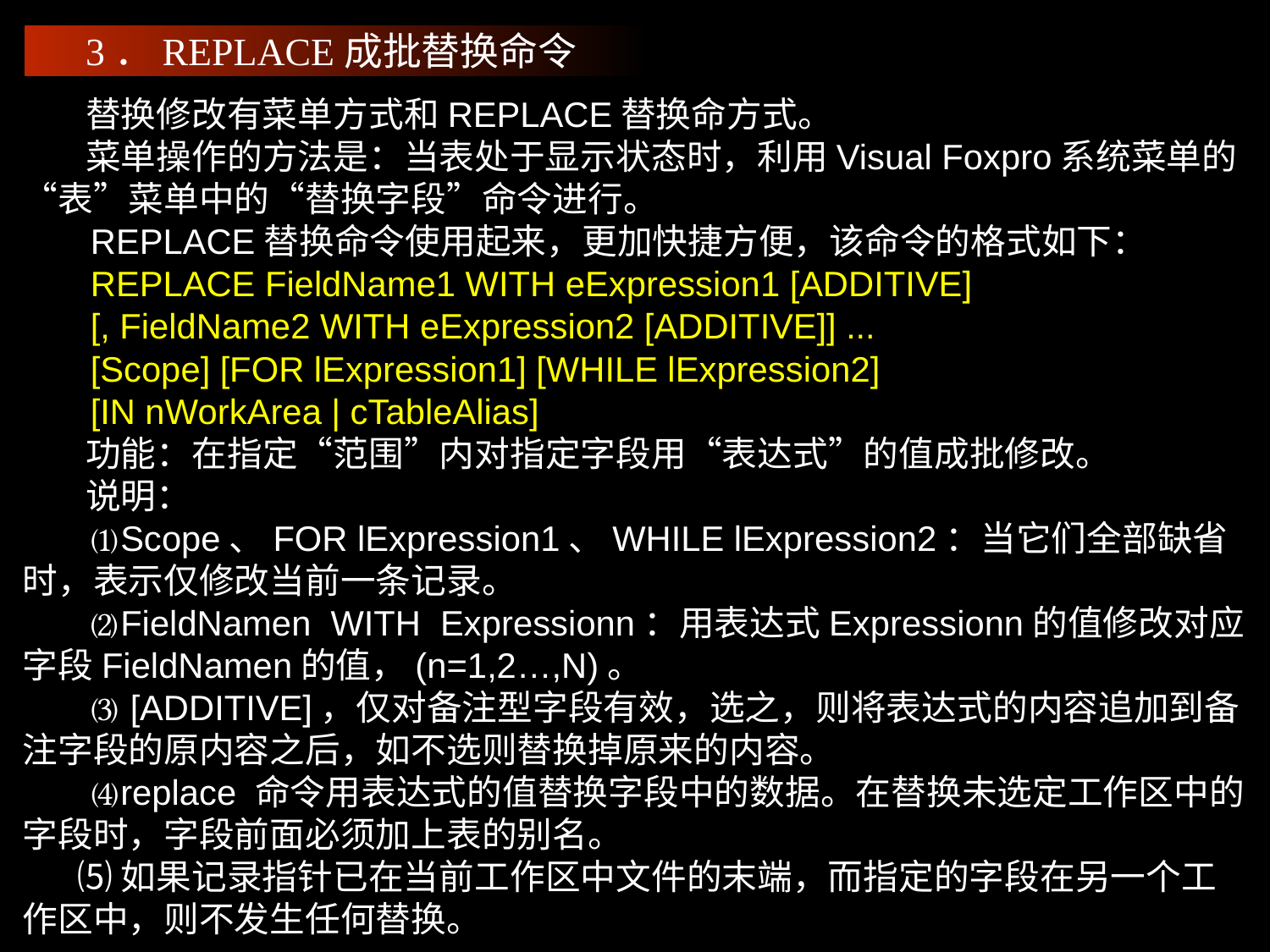

3．REPLACE成批替换命令
       替换修改有菜单方式和REPLACE替换命方式。
       菜单操作的方法是：当表处于显示状态时，利用Visual Foxpro系统菜单的“表”菜单中的“替换字段”命令进行。
       REPLACE替换命令使用起来，更加快捷方便，该命令的格式如下：
       REPLACE FieldName1 WITH eExpression1 [ADDITIVE]
       [, FieldName2 WITH eExpression2 [ADDITIVE]] ...
       [Scope] [FOR lExpression1] [WHILE lExpression2]
       [IN nWorkArea | cTableAlias]
       功能：在指定“范围”内对指定字段用“表达式”的值成批修改。
       说明：
       ⑴Scope、FOR lExpression1、WHILE lExpression2：当它们全部缺省时，表示仅修改当前一条记录。
       ⑵FieldNamen  WITH  Expressionn：用表达式Expressionn的值修改对应字段FieldNamen的值，(n=1,2…,N)。
       ⑶ [ADDITIVE]，仅对备注型字段有效，选之，则将表达式的内容追加到备注字段的原内容之后，如不选则替换掉原来的内容。
       ⑷replace 命令用表达式的值替换字段中的数据。在替换未选定工作区中的字段时，字段前面必须加上表的别名。
       ⑸如果记录指针已在当前工作区中文件的末端，而指定的字段在另一个工作区中，则不发生任何替换。